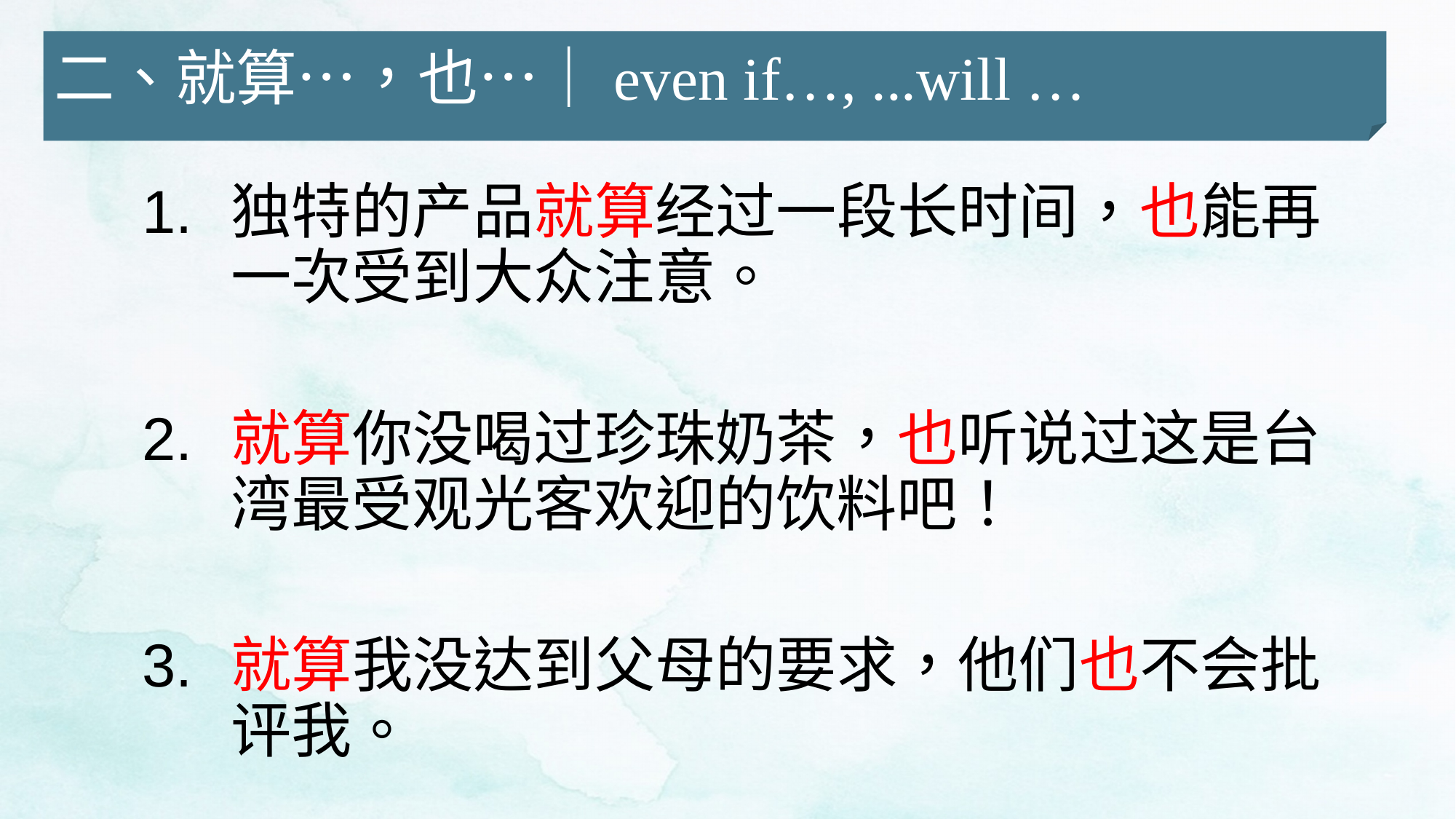

二、就算…，也…｜even if…, ...will …
独特的产品就算经过一段长时间，也能再一次受到大众注意。

就算你没喝过珍珠奶茶，也听说过这是台湾最受观光客欢迎的饮料吧！

就算我没达到父母的要求，他们也不会批评我。